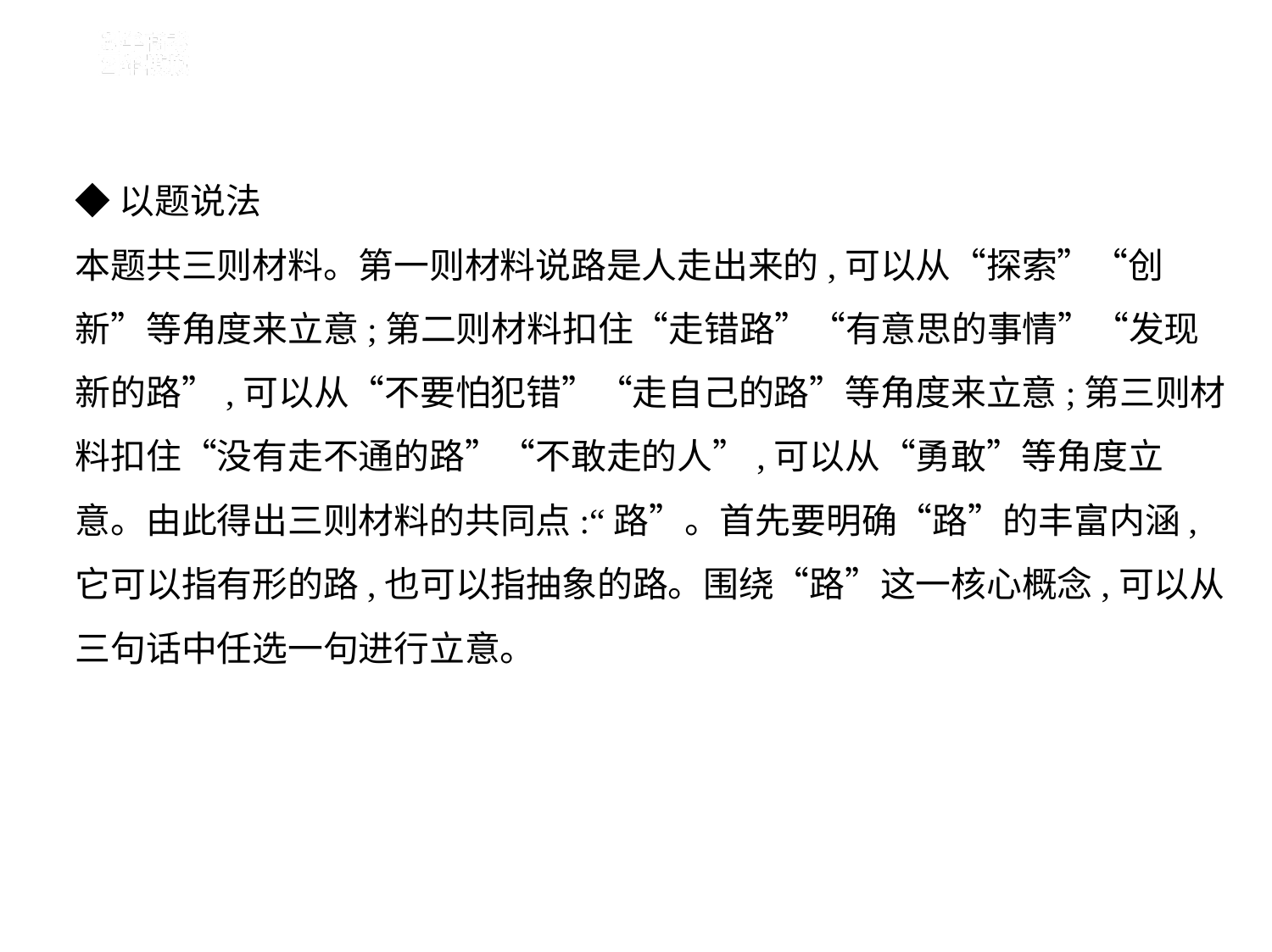

◆以题说法
本题共三则材料。第一则材料说路是人走出来的,可以从“探索”“创
新”等角度来立意;第二则材料扣住“走错路”“有意思的事情”“发现
新的路”,可以从“不要怕犯错”“走自己的路”等角度来立意;第三则材
料扣住“没有走不通的路”“不敢走的人”,可以从“勇敢”等角度立
意。由此得出三则材料的共同点:“路”。首先要明确“路”的丰富内涵,
它可以指有形的路,也可以指抽象的路。围绕“路”这一核心概念,可以从
三句话中任选一句进行立意。